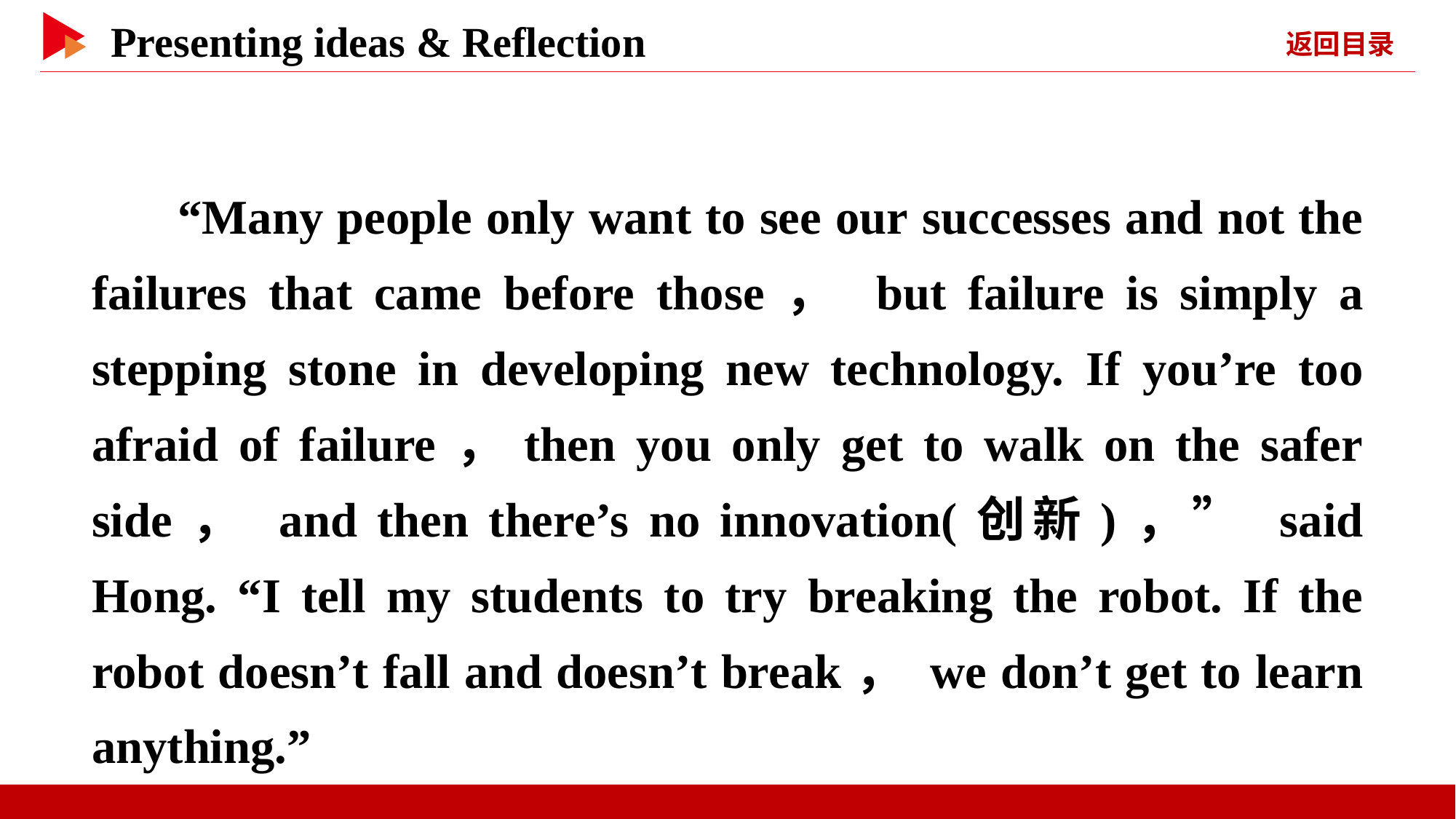

“Many people only want to see our successes and not the failures that came before those， but failure is simply a stepping stone in developing new technology. If you’re too afraid of failure，then you only get to walk on the safer side， and then there’s no innovation(创新)，” said Hong. “I tell my students to try breaking the robot. If the robot doesn’t fall and doesn’t break， we don’t get to learn anything.”